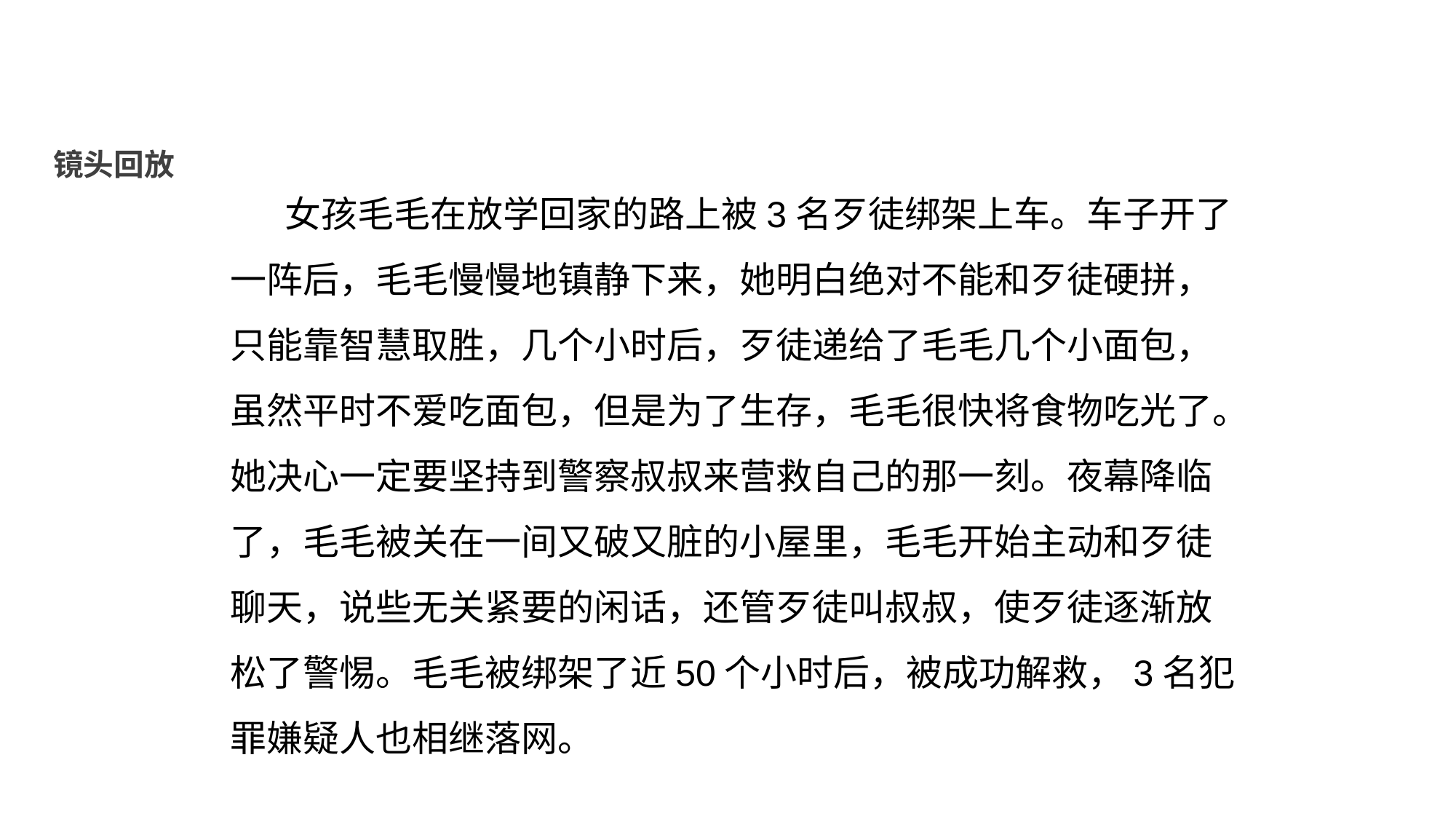

镜头回放
女孩毛毛在放学回家的路上被3名歹徒绑架上车。车子开了一阵后，毛毛慢慢地镇静下来，她明白绝对不能和歹徒硬拼，只能靠智慧取胜，几个小时后，歹徒递给了毛毛几个小面包，虽然平时不爱吃面包，但是为了生存，毛毛很快将食物吃光了。她决心一定要坚持到警察叔叔来营救自己的那一刻。夜幕降临了，毛毛被关在一间又破又脏的小屋里，毛毛开始主动和歹徒聊天，说些无关紧要的闲话，还管歹徒叫叔叔，使歹徒逐渐放松了警惕。毛毛被绑架了近50个小时后，被成功解救，3名犯罪嫌疑人也相继落网。